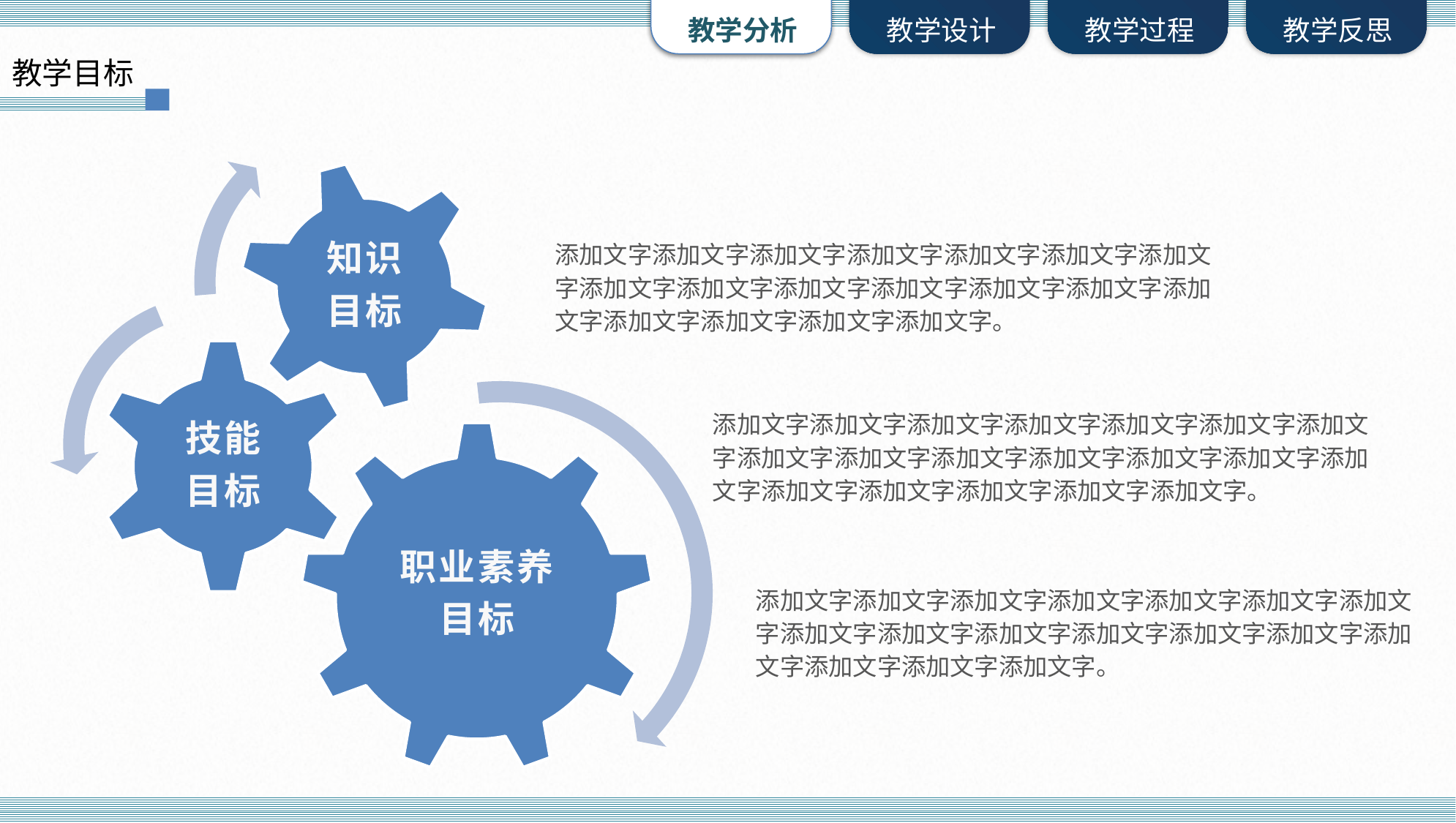

教学目标

知识
目标
添加文字添加文字添加文字添加文字添加文字添加文字添加文字添加文字添加文字添加文字添加文字添加文字添加文字添加文字添加文字添加文字添加文字添加文字。

技能
目标

添加文字添加文字添加文字添加文字添加文字添加文字添加文字添加文字添加文字添加文字添加文字添加文字添加文字添加文字添加文字添加文字添加文字添加文字添加文字。
职业素养
目标
添加文字添加文字添加文字添加文字添加文字添加文字添加文字添加文字添加文字添加文字添加文字添加文字添加文字添加文字添加文字添加文字添加文字。